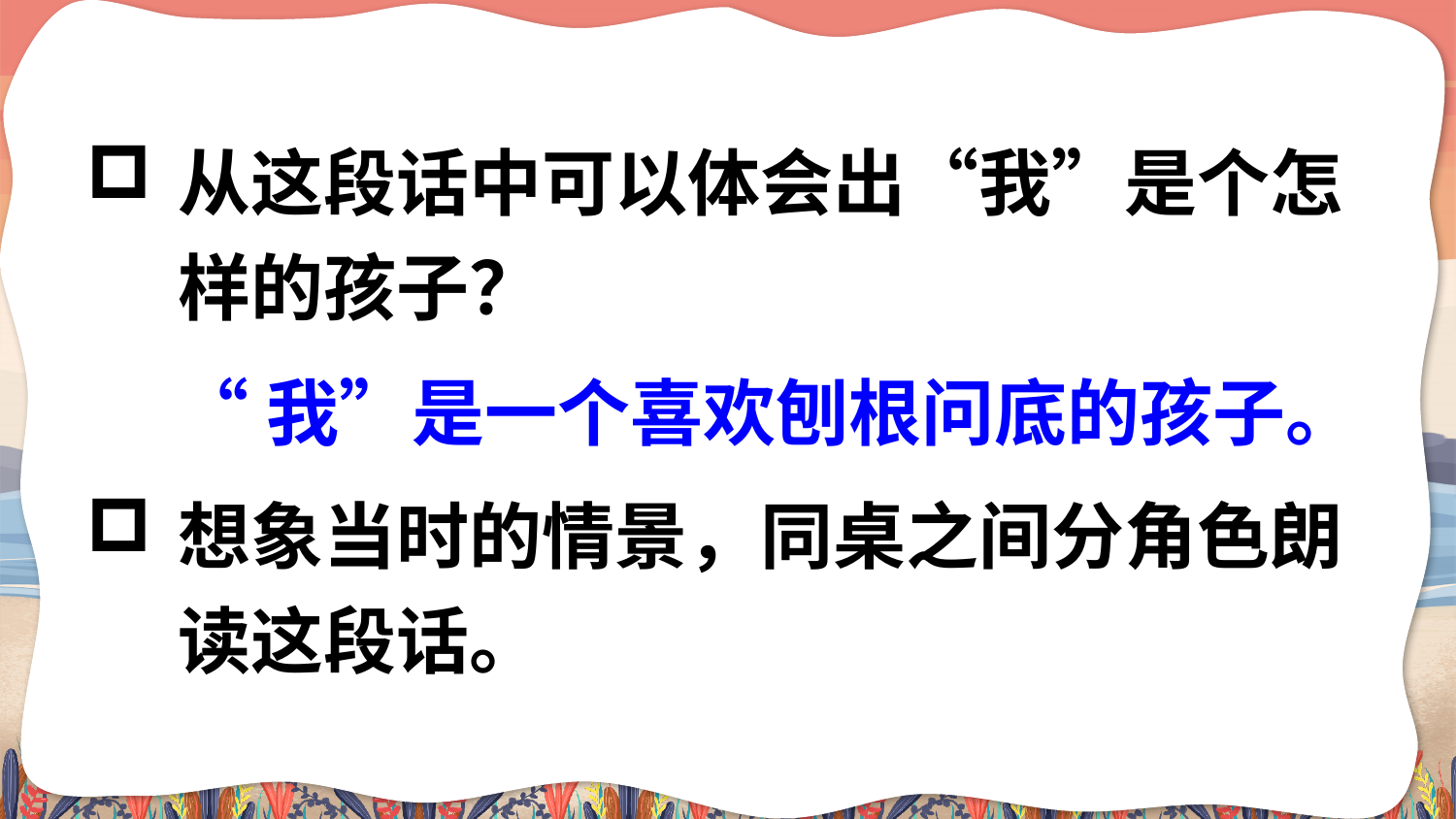

从这段话中可以体会出“我”是个怎样的孩子？
“我”是一个喜欢刨根问底的孩子。
想象当时的情景，同桌之间分角色朗读这段话。